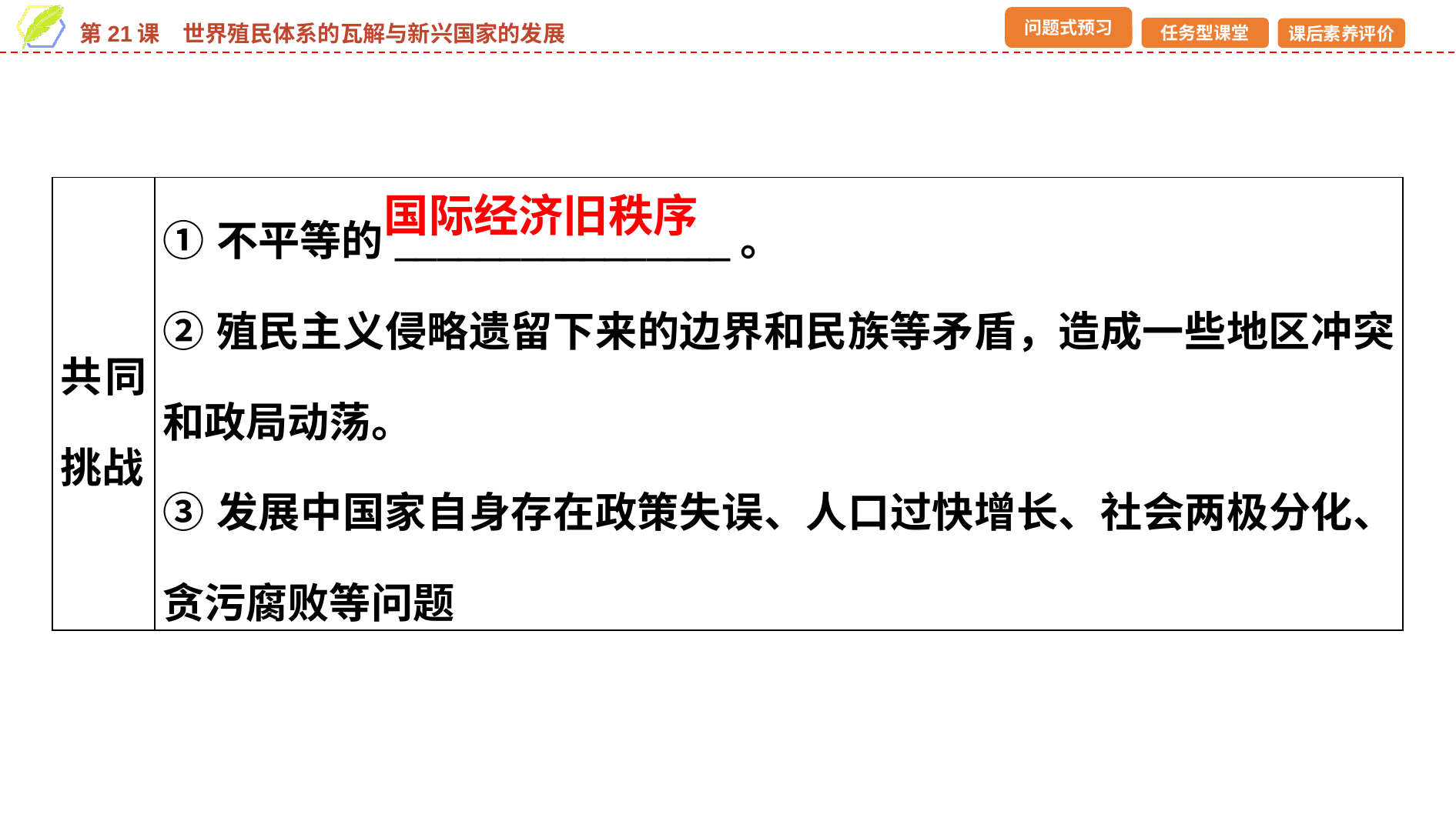

| 共同挑战 | ①不平等的\_\_\_\_\_\_\_\_\_\_\_\_\_\_\_\_。 ②殖民主义侵略遗留下来的边界和民族等矛盾，造成一些地区冲突和政局动荡。 ③发展中国家自身存在政策失误、人口过快增长、社会两极分化、贪污腐败等问题 |
| --- | --- |
国际经济旧秩序